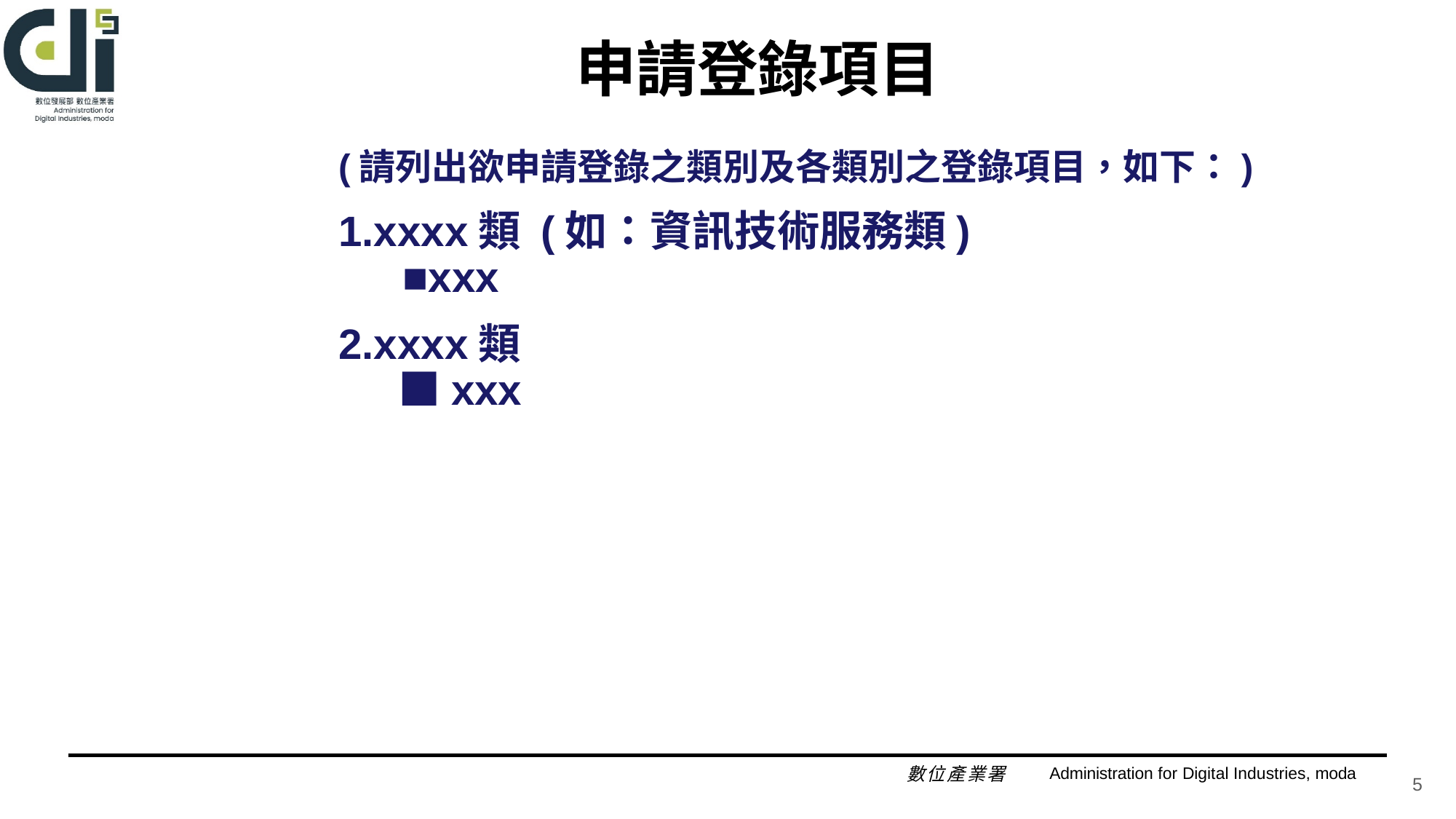

# 申請登錄項目
(請列出欲申請登錄之類別及各類別之登錄項目，如下：)
1.xxxx類 (如：資訊技術服務類)
  ■xxx
2.xxxx類
  ■xxx
Administration for Digital Industries, moda
5